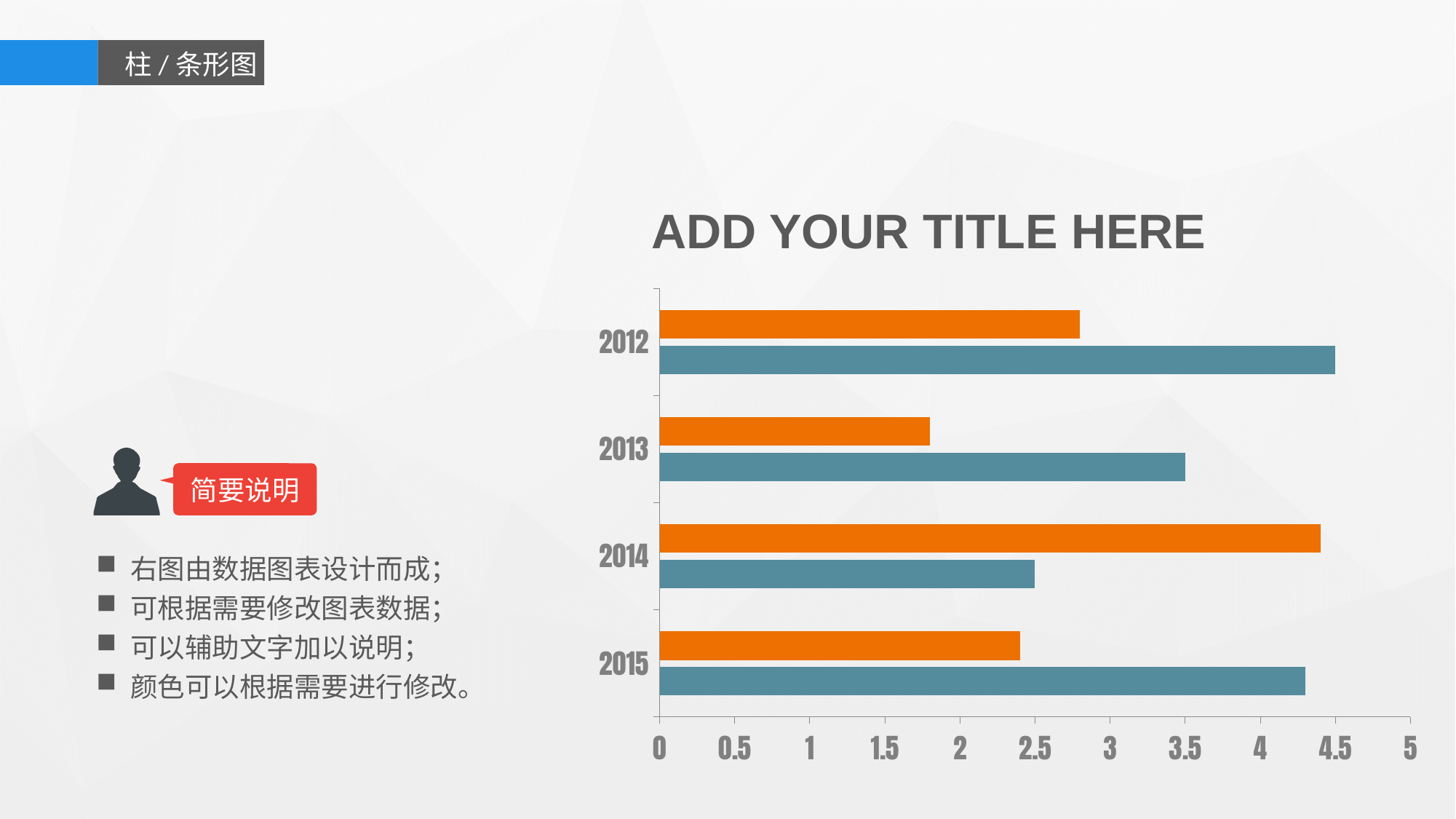

柱/条形图
ADD YOUR TITLE HERE

### Chart

| Category | 系列 1 | 系列 2 |
|---|---|---|
| 2015 | 4.3 | 2.4 |
| 2014 | 2.5 | 4.4 |
| 2013 | 3.5 | 1.8 |
| 2012 | 4.5 | 2.8 |
简要说明

右图由数据图表设计而成；
可根据需要修改图表数据；
可以辅助文字加以说明；
颜色可以根据需要进行修改。